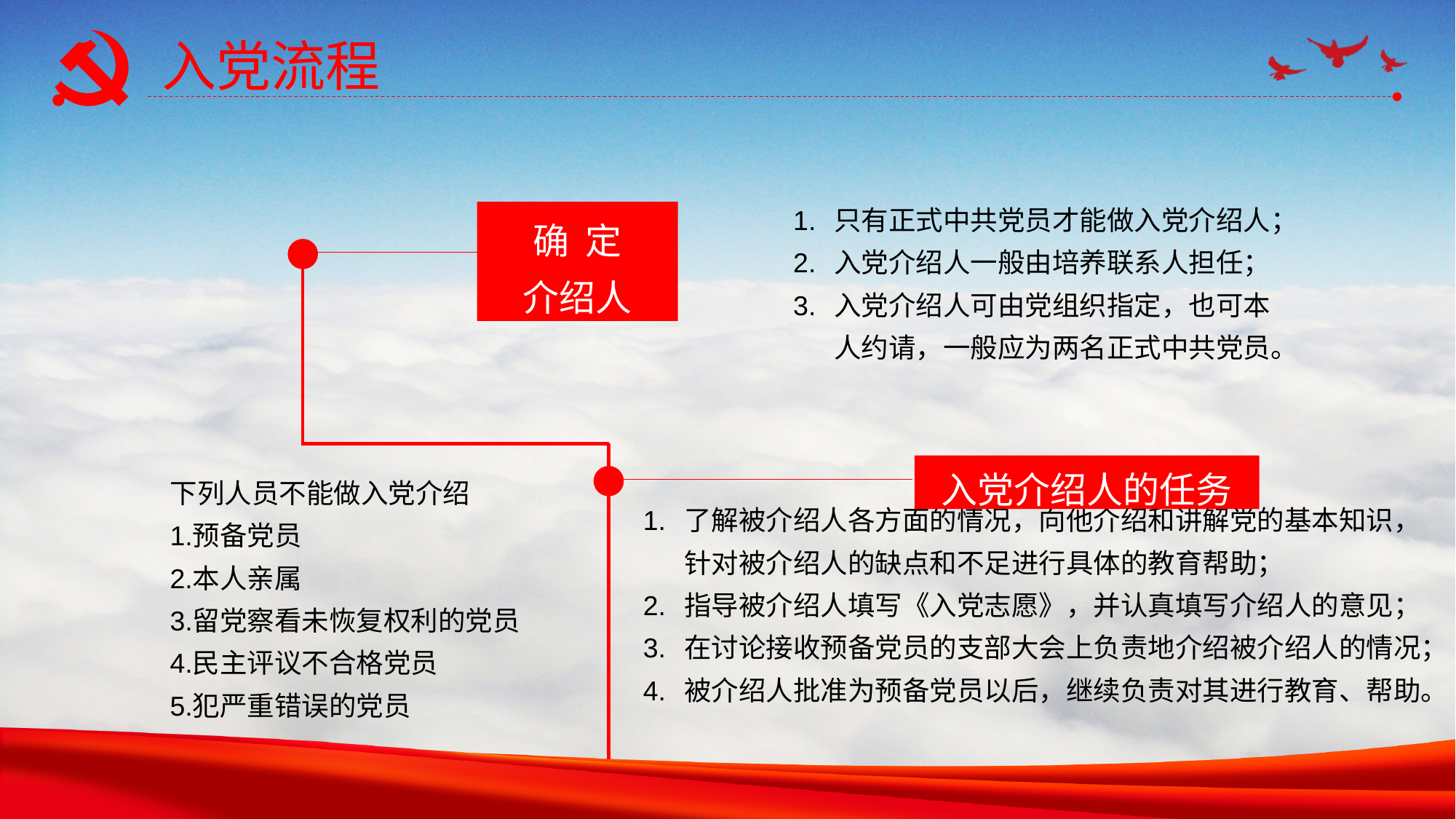

入党流程
只有正式中共党员才能做入党介绍人；
入党介绍人一般由培养联系人担任；
入党介绍人可由党组织指定，也可本人约请，一般应为两名正式中共党员。
确  定
介绍人

入党介绍人的任务
下列人员不能做入党介绍
预备党员
本人亲属
留党察看未恢复权利的党员
民主评议不合格党员
犯严重错误的党员
了解被介绍人各方面的情况，向他介绍和讲解党的基本知识，针对被介绍人的缺点和不足进行具体的教育帮助；
指导被介绍人填写《入党志愿》，并认真填写介绍人的意见；
在讨论接收预备党员的支部大会上负责地介绍被介绍人的情况；
被介绍人批准为预备党员以后，继续负责对其进行教育、帮助。